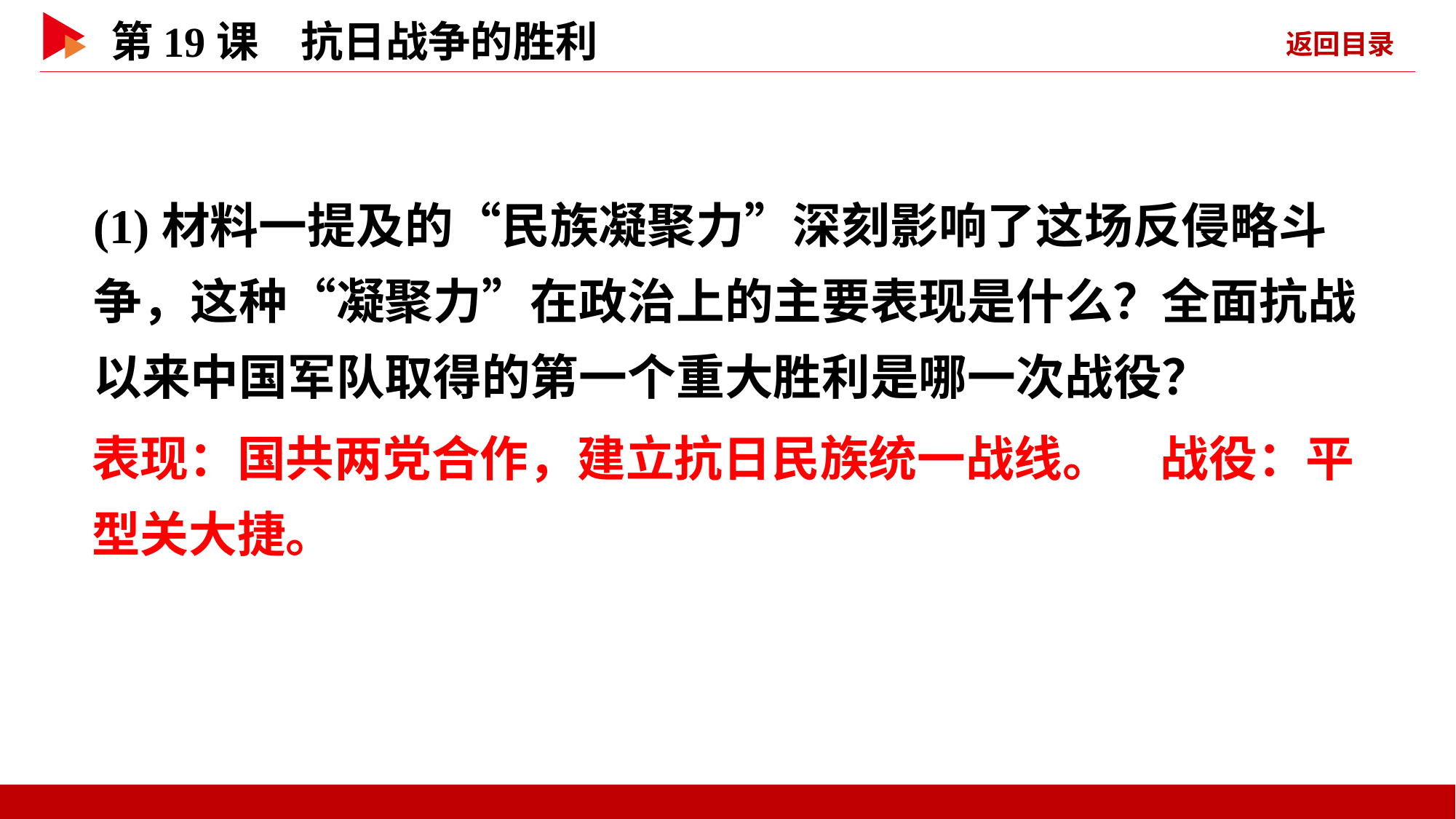

(1)材料一提及的“民族凝聚力”深刻影响了这场反侵略斗争，这种“凝聚力”在政治上的主要表现是什么？全面抗战以来中国军队取得的第一个重大胜利是哪一次战役？
表现：国共两党合作，建立抗日民族统一战线。　战役：平型关大捷。